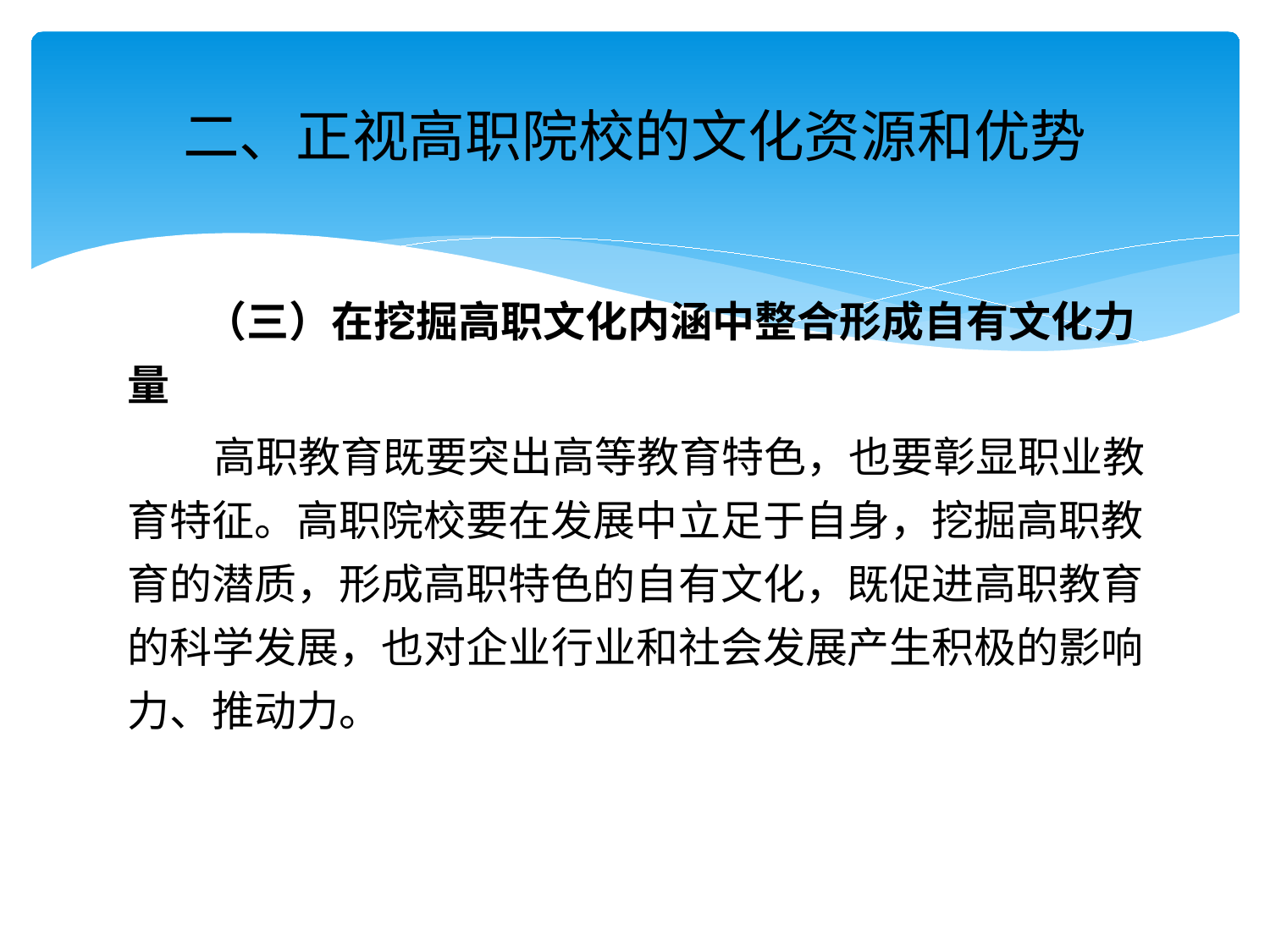

# 二、正视高职院校的文化资源和优势
       （三）在挖掘高职文化内涵中整合形成自有文化力量
        高职教育既要突出高等教育特色，也要彰显职业教育特征。高职院校要在发展中立足于自身，挖掘高职教育的潜质，形成高职特色的自有文化，既促进高职教育的科学发展，也对企业行业和社会发展产生积极的影响力、推动力。